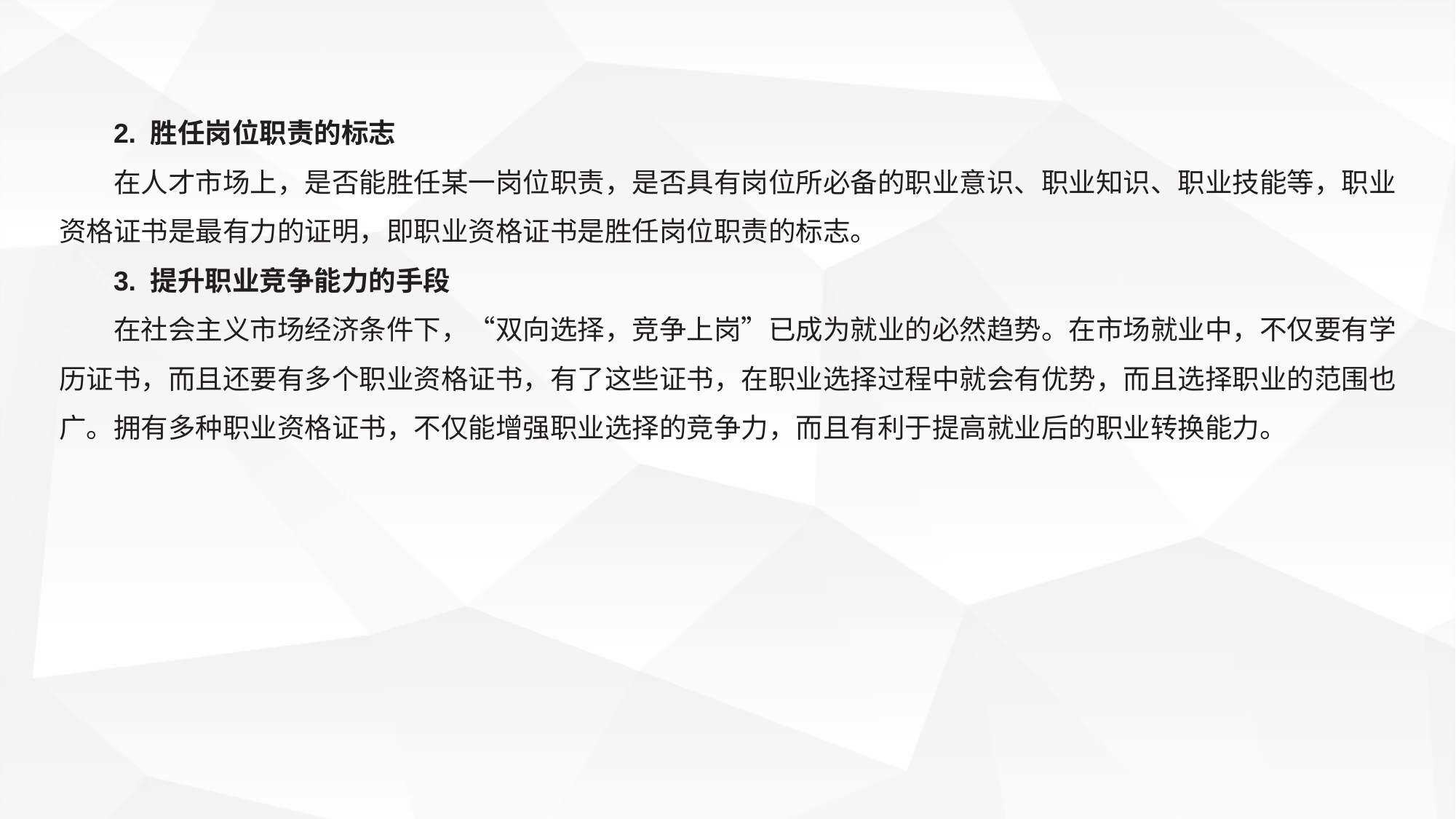

2. 胜任岗位职责的标志
在人才市场上，是否能胜任某一岗位职责，是否具有岗位所必备的职业意识、职业知识、职业技能等，职业资格证书是最有力的证明，即职业资格证书是胜任岗位职责的标志。
3. 提升职业竞争能力的手段
在社会主义市场经济条件下，“双向选择，竞争上岗”已成为就业的必然趋势。在市场就业中，不仅要有学历证书，而且还要有多个职业资格证书，有了这些证书，在职业选择过程中就会有优势，而且选择职业的范围也广。拥有多种职业资格证书，不仅能增强职业选择的竞争力，而且有利于提高就业后的职业转换能力。